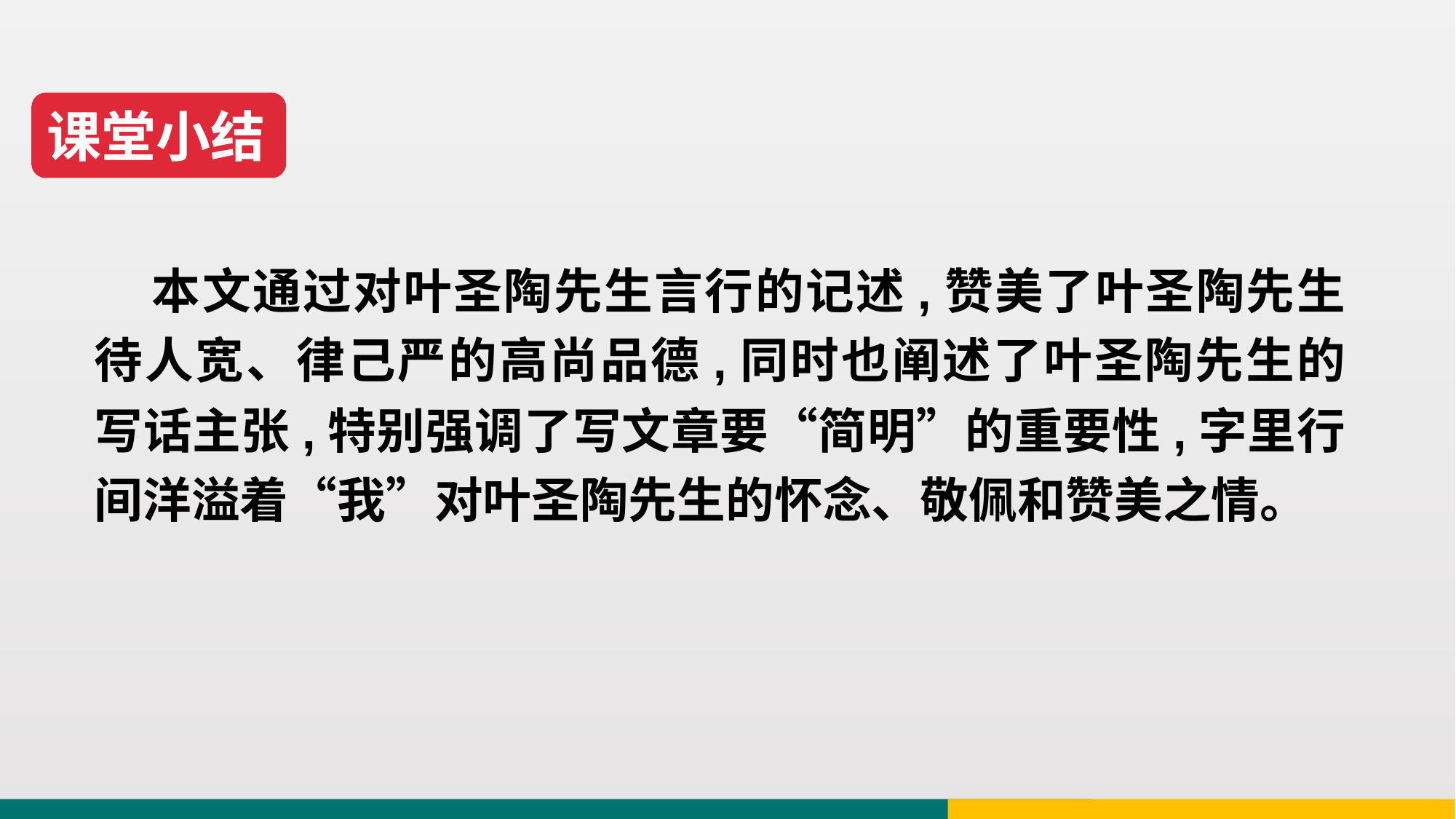

课堂小结
    本文通过对叶圣陶先生言行的记述,赞美了叶圣陶先生待人宽、律己严的高尚品德,同时也阐述了叶圣陶先生的写话主张,特别强调了写文章要“简明”的重要性,字里行间洋溢着“我”对叶圣陶先生的怀念、敬佩和赞美之情。